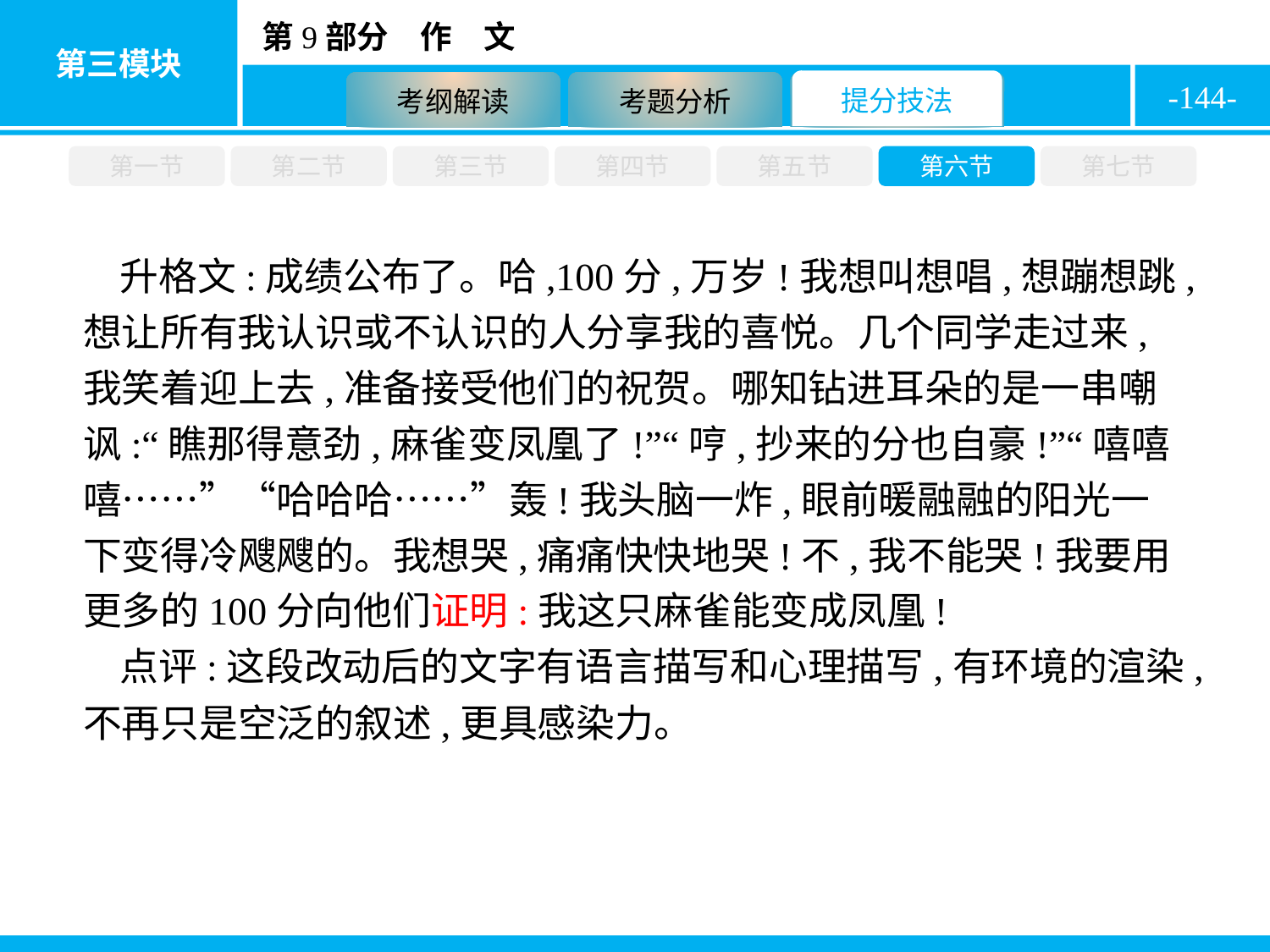

-144-
第一节
第二节
第三节
第四节
第五节
第六节
第七节
升格文:成绩公布了。哈,100分,万岁!我想叫想唱,想蹦想跳,想让所有我认识或不认识的人分享我的喜悦。几个同学走过来,我笑着迎上去,准备接受他们的祝贺。哪知钻进耳朵的是一串嘲讽:“瞧那得意劲,麻雀变凤凰了!”“哼,抄来的分也自豪!”“嘻嘻嘻……”“哈哈哈……”轰!我头脑一炸,眼前暖融融的阳光一下变得冷飕飕的。我想哭,痛痛快快地哭!不,我不能哭!我要用更多的100分向他们证明:我这只麻雀能变成凤凰!
点评:这段改动后的文字有语言描写和心理描写,有环境的渲染,不再只是空泛的叙述,更具感染力。